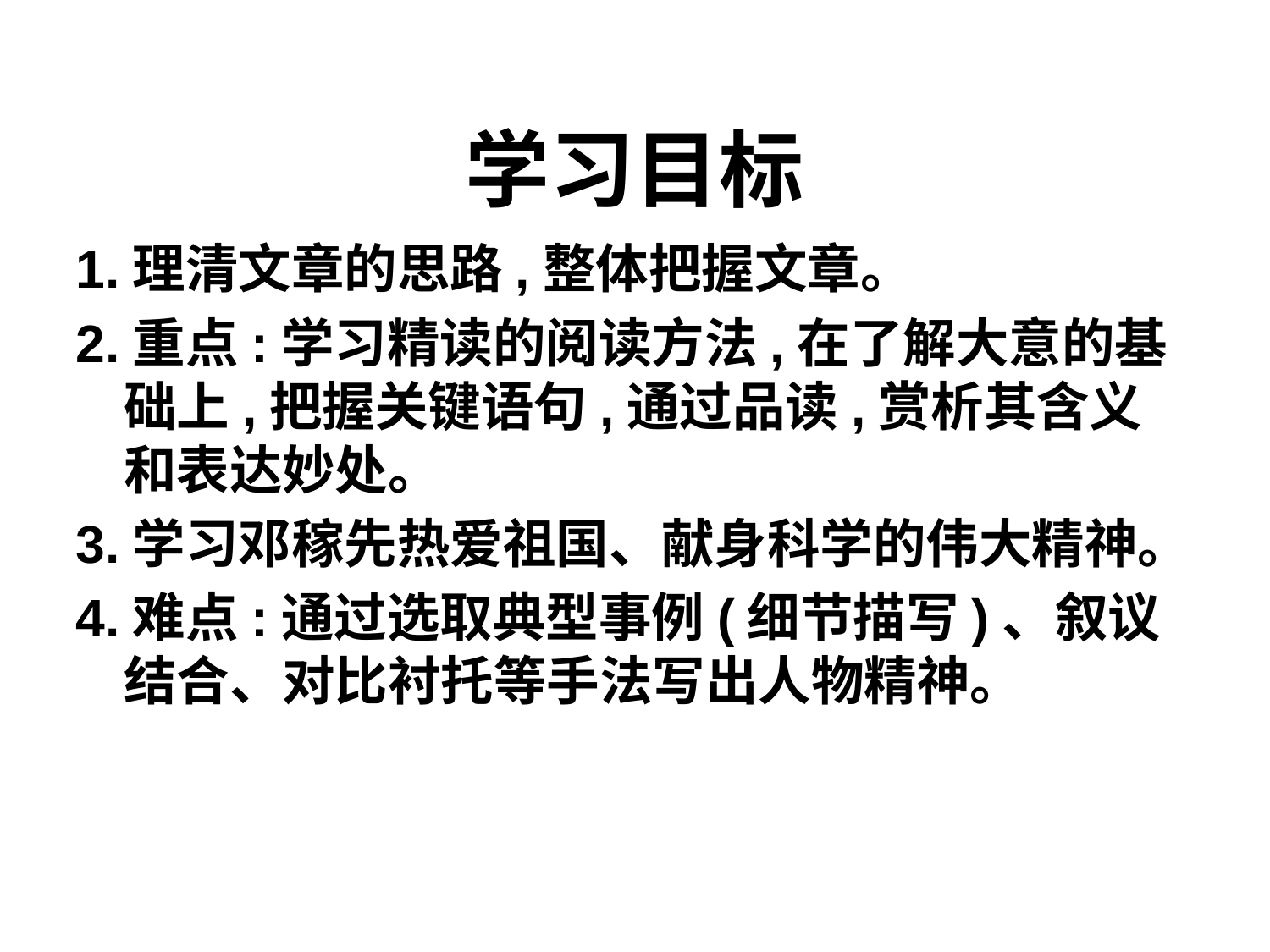

学习目标
1.理清文章的思路,整体把握文章。
2.重点:学习精读的阅读方法,在了解大意的基础上,把握关键语句,通过品读,赏析其含义和表达妙处。
3.学习邓稼先热爱祖国、献身科学的伟大精神。
4.难点:通过选取典型事例(细节描写)、叙议结合、对比衬托等手法写出人物精神。